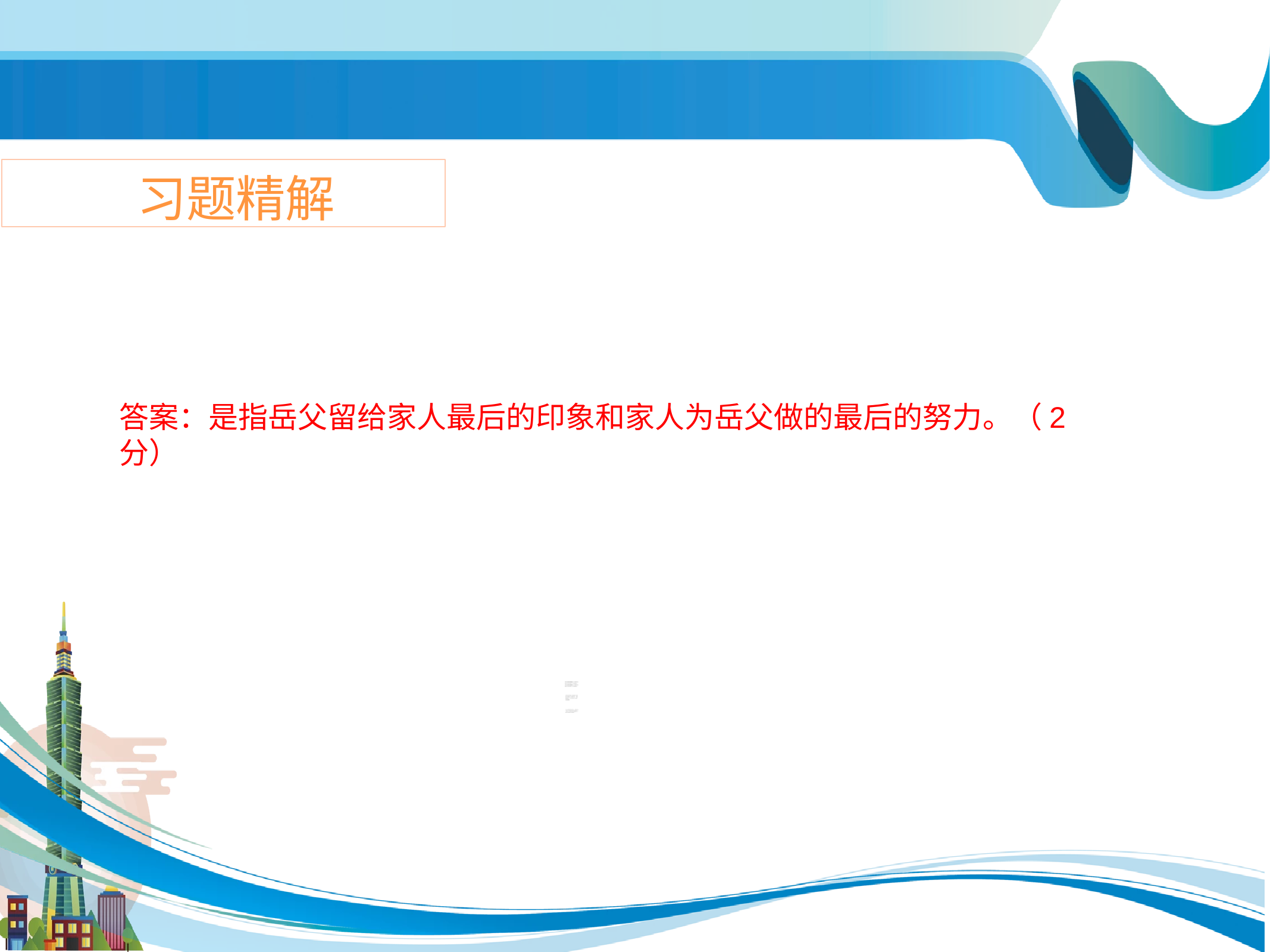

习题精解
答案：是指岳父留给家人最后的印象和家人为岳父做的最后的努力。（2分）